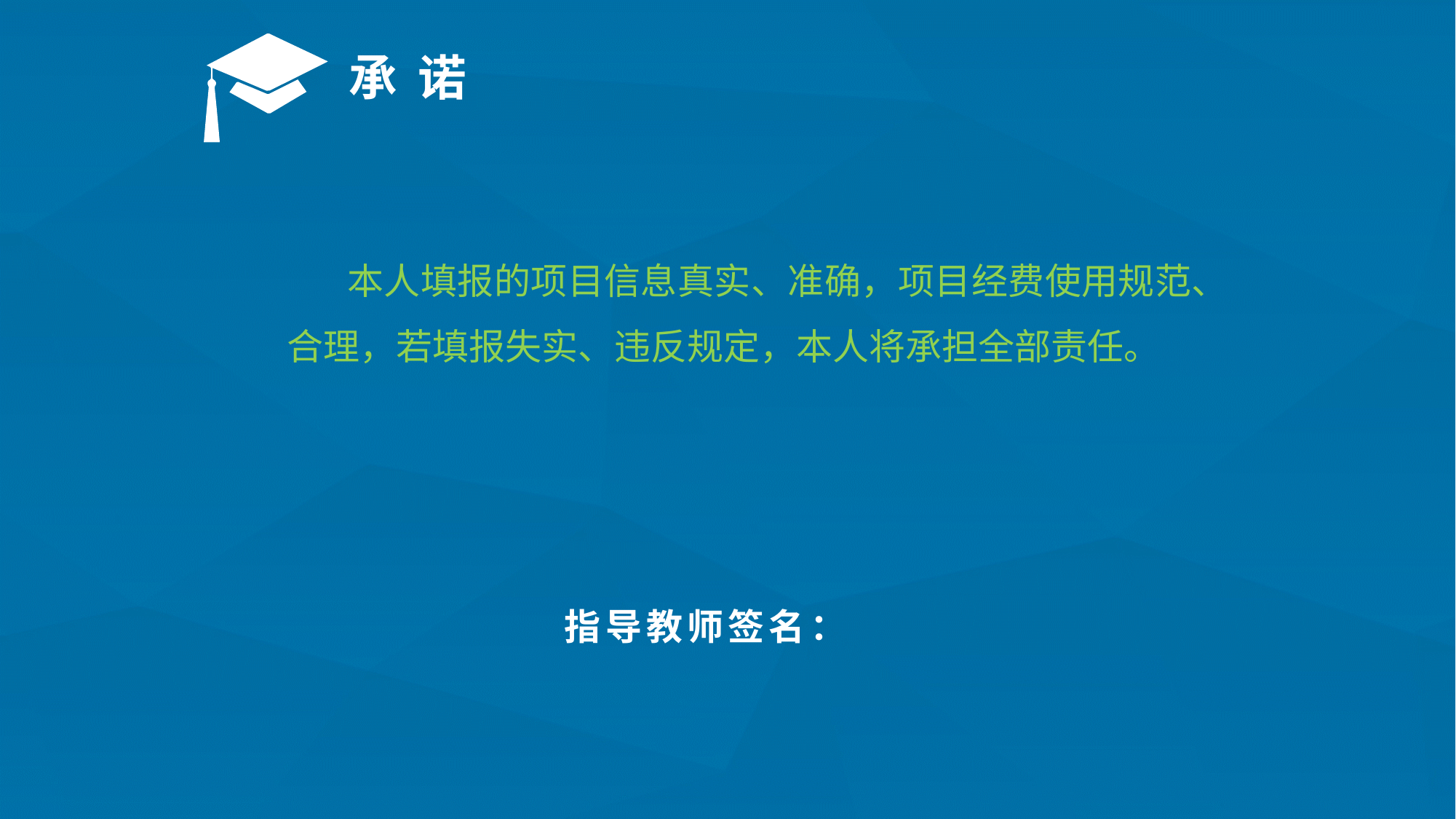

承 诺
      本人填报的项目信息真实、准确，项目经费使用规范、合理，若填报失实、违反规定，本人将承担全部责任。

指导教师签名：